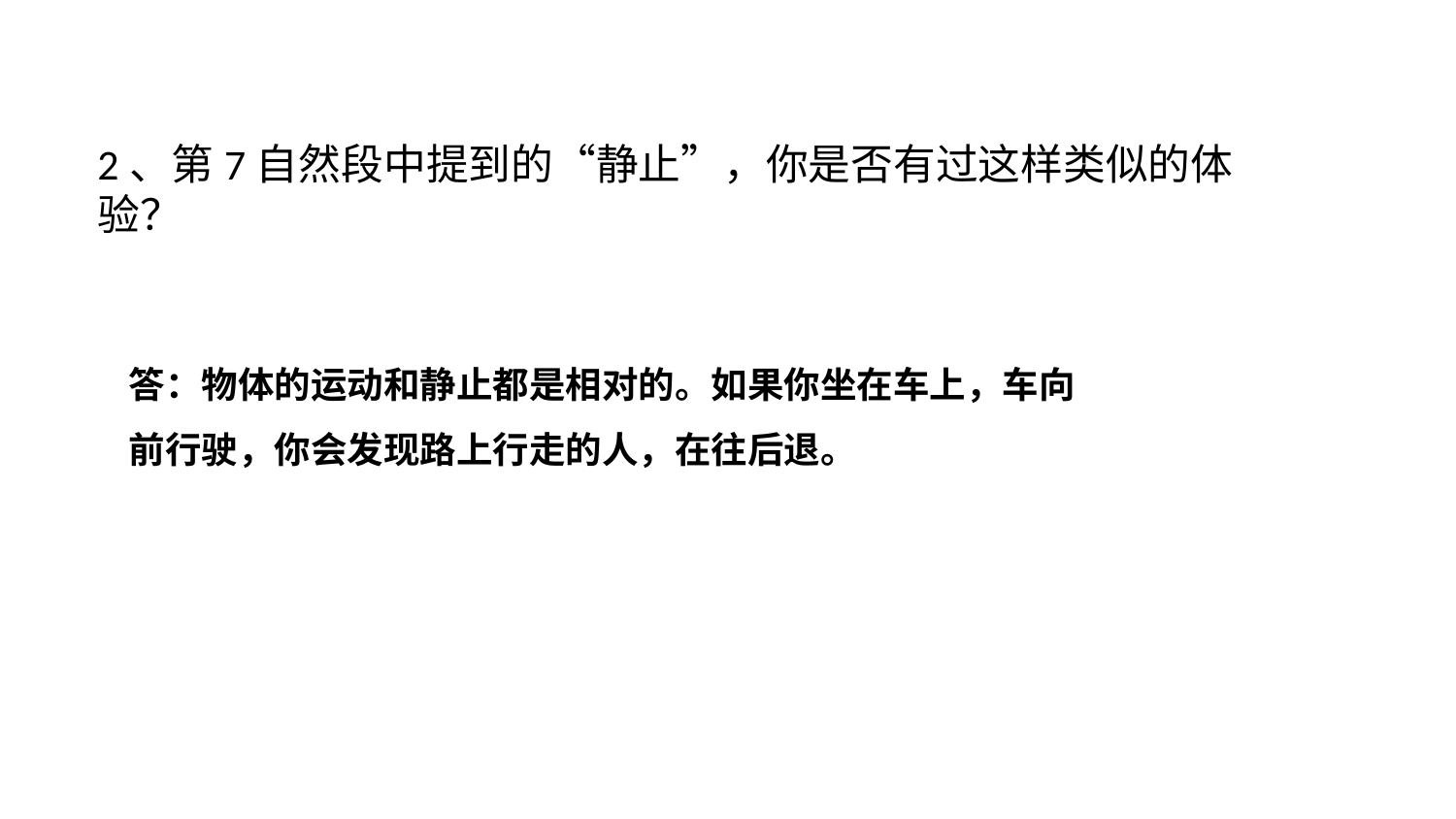

2、第7自然段中提到的“静止”，你是否有过这样类似的体验？
答：物体的运动和静止都是相对的。如果你坐在车上，车向前行驶，你会发现路上行走的人，在往后退。